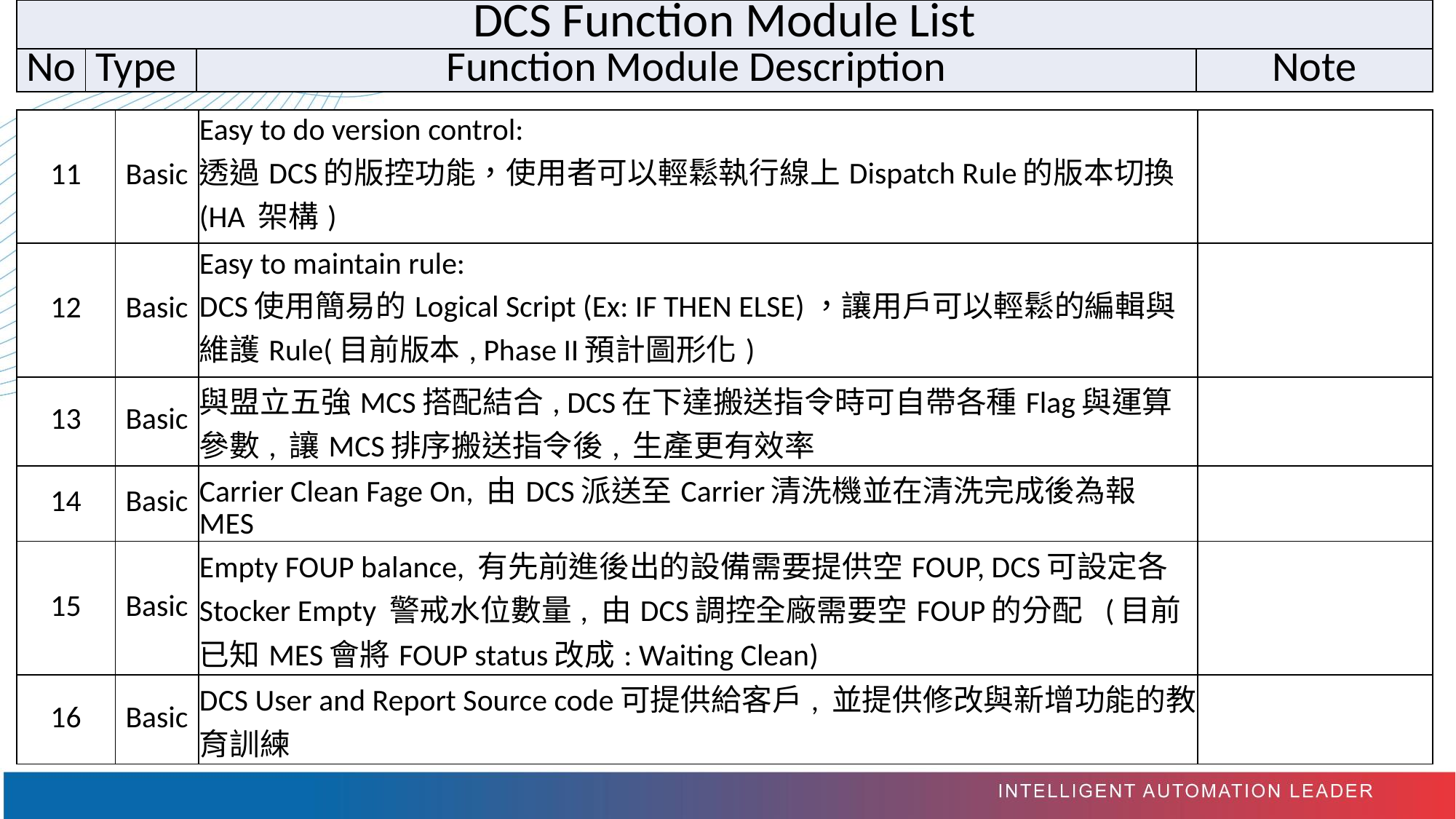

| DCS Function Module List |  |  |  |
| --- | --- | --- | --- |
| No | Type | Function Module Description | Note |
| 11 | Basic | Easy to do version control: 透過DCS的版控功能，使用者可以輕鬆執行線上Dispatch Rule的版本切換(HA 架構) |  |
| --- | --- | --- | --- |
| 12 | Basic | Easy to maintain rule: DCS使用簡易的Logical Script (Ex: IF THEN ELSE)，讓用戶可以輕鬆的編輯與維護Rule(目前版本, Phase II預計圖形化) |  |
| 13 | Basic | 與盟立五強MCS搭配結合, DCS在下達搬送指令時可自帶各種Flag與運算參數, 讓MCS排序搬送指令後, 生產更有效率 |  |
| 14 | Basic | Carrier Clean Fage On, 由DCS派送至Carrier清洗機並在清洗完成後為報MES |  |
| 15 | Basic | Empty FOUP balance, 有先前進後出的設備需要提供空FOUP, DCS可設定各Stocker Empty 警戒水位數量, 由DCS調控全廠需要空FOUP的分配 (目前已知MES會將FOUP status改成: Waiting Clean) |  |
| 16 | Basic | DCS User and Report Source code可提供給客戶, 並提供修改與新增功能的教育訓練 |  |